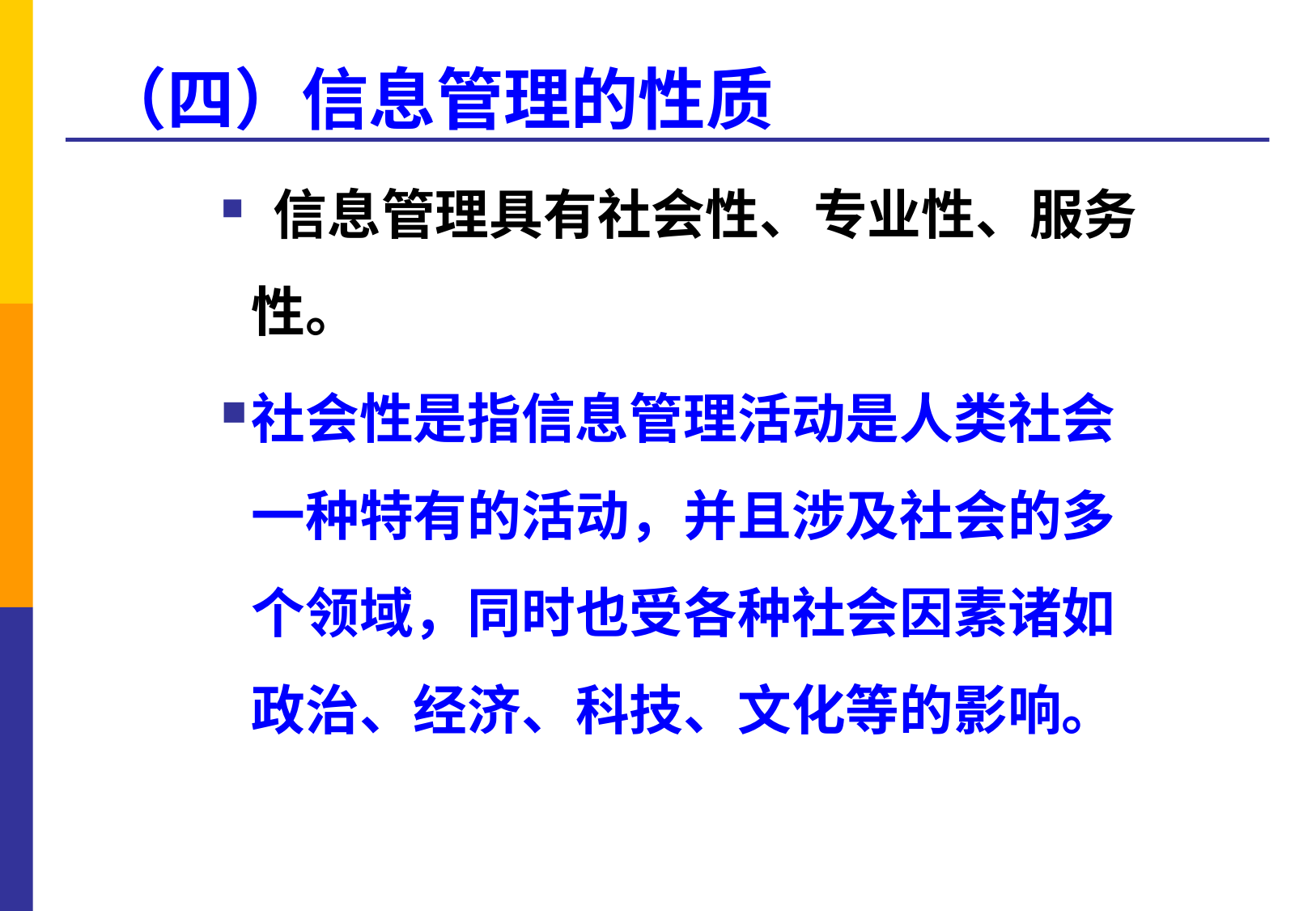

（四）信息管理的性质
 信息管理具有社会性、专业性、服务性。
社会性是指信息管理活动是人类社会一种特有的活动，并且涉及社会的多个领域，同时也受各种社会因素诸如政治、经济、科技、文化等的影响。